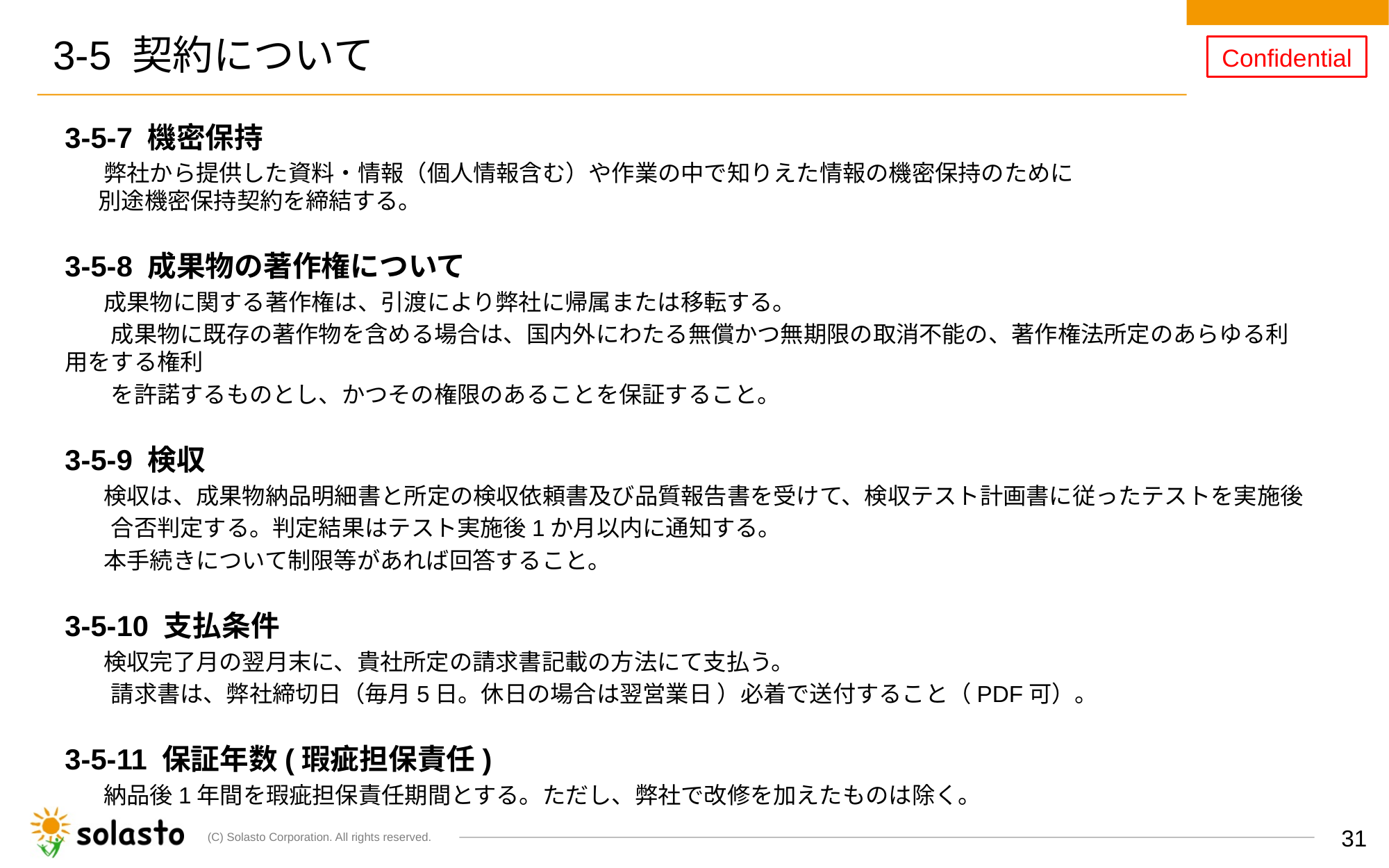

# 3-5 契約について
3-5-7 機密保持
 　 弊社から提供した資料・情報（個人情報含む）や作業の中で知りえた情報の機密保持のために
  　別途機密保持契約を締結する。

3-5-8 成果物の著作権について
  　成果物に関する著作権は、引渡により弊社に帰属または移転する。
　　成果物に既存の著作物を含める場合は、国内外にわたる無償かつ無期限の取消不能の、著作権法所定のあらゆる利用をする権利
　　を許諾するものとし、かつその権限のあることを保証すること。

3-5-9 検収
  　検収は、成果物納品明細書と所定の検収依頼書及び品質報告書を受けて、検収テスト計画書に従ったテストを実施後
　　合否判定する。判定結果はテスト実施後1か月以内に通知する。
  　本手続きについて制限等があれば回答すること。

3-5-10 支払条件
  　検収完了月の翌月末に、貴社所定の請求書記載の方法にて支払う。
　　請求書は、弊社締切日（毎月5日。休日の場合は翌営業日 ）必着で送付すること（PDF可）。

3-5-11 保証年数(瑕疵担保責任)
  　納品後1年間を瑕疵担保責任期間とする。ただし、弊社で改修を加えたものは除く。